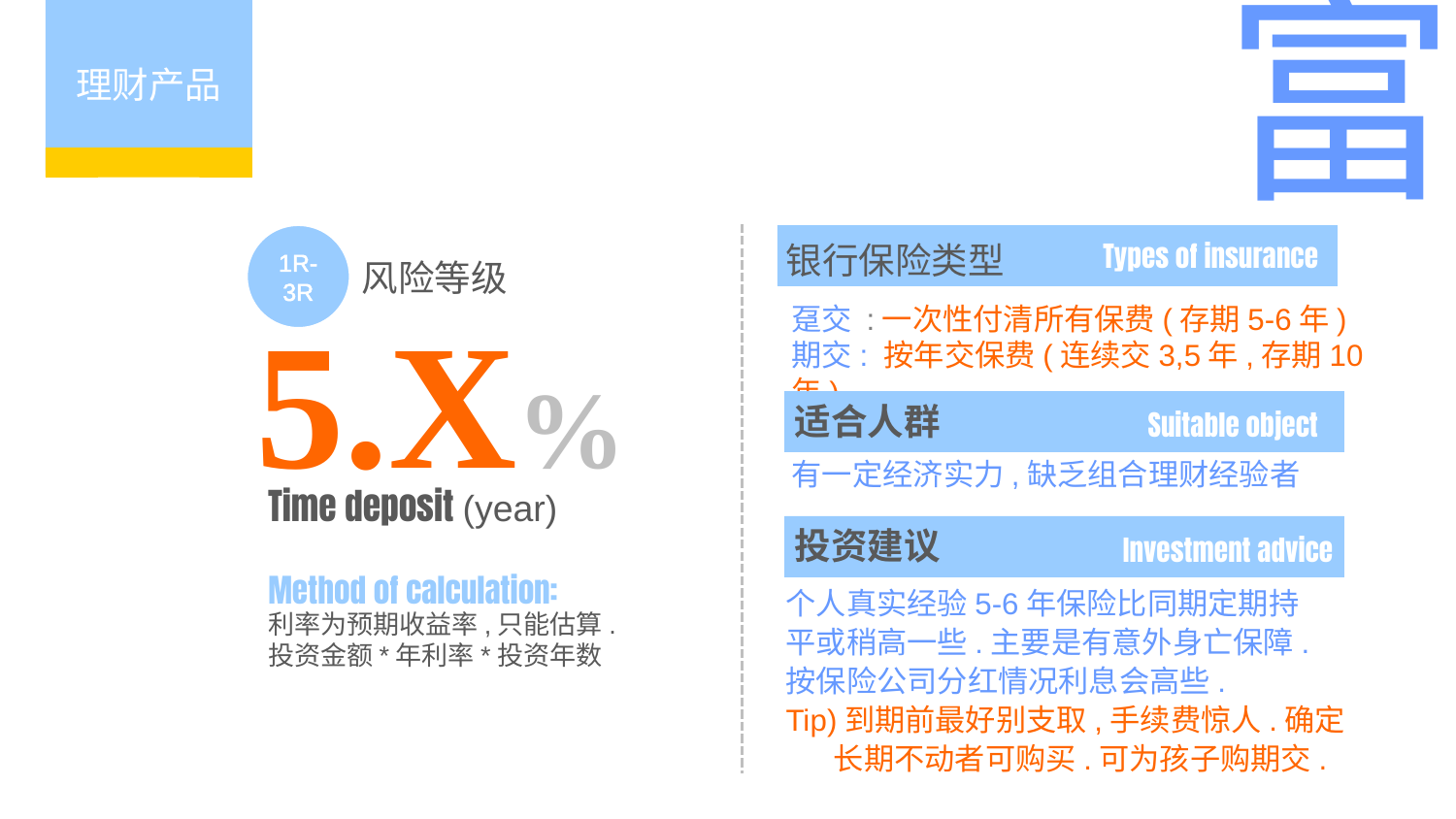

富
理财产品

1R-3R

银行保险类型
Types of insurance
风险等级
5.X%
趸交 :一次性付清所有保费(存期5-6年)
期交: 按年交保费(连续交3,5年,存期10年)
适合人群

Suitable object
有一定经济实力,缺乏组合理财经验者
Time deposit (year)
投资建议

Investment advice
Method of calculation:
个人真实经验5-6年保险比同期定期持
平或稍高一些.主要是有意外身亡保障.
按保险公司分红情况利息会高些.
Tip)到期前最好别支取,手续费惊人.确定
      长期不动者可购买.可为孩子购期交.
利率为预期收益率,只能估算.
投资金额*年利率*投资年数